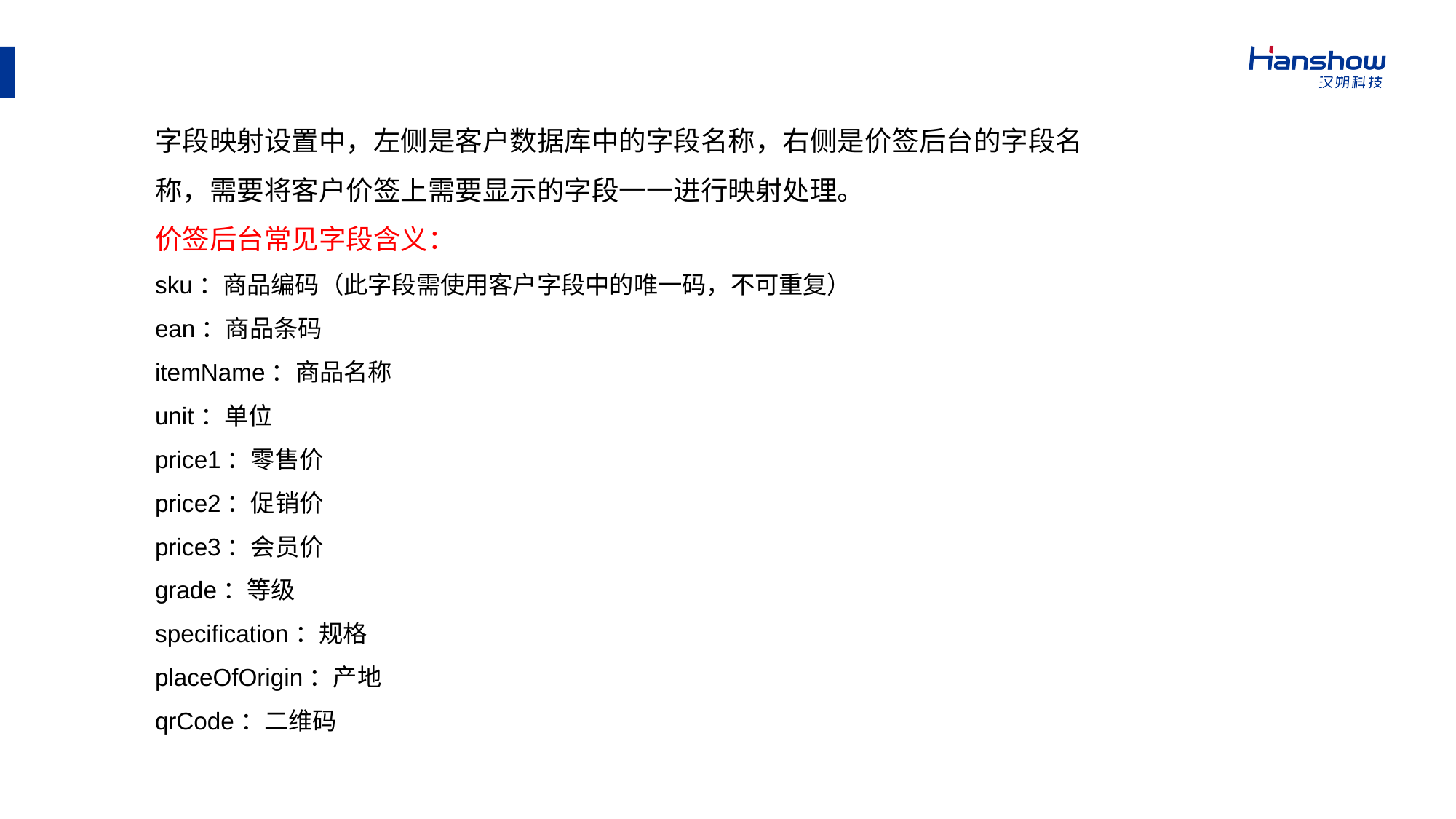

字段映射设置中，左侧是客户数据库中的字段名称，右侧是价签后台的字段名称，需要将客户价签上需要显示的字段一一进行映射处理。
价签后台常见字段含义：
sku：商品编码（此字段需使用客户字段中的唯一码，不可重复）
ean：商品条码
itemName：商品名称
unit：单位
price1：零售价
price2：促销价
price3：会员价
grade：等级
specification：规格
placeOfOrigin：产地
qrCode：二维码